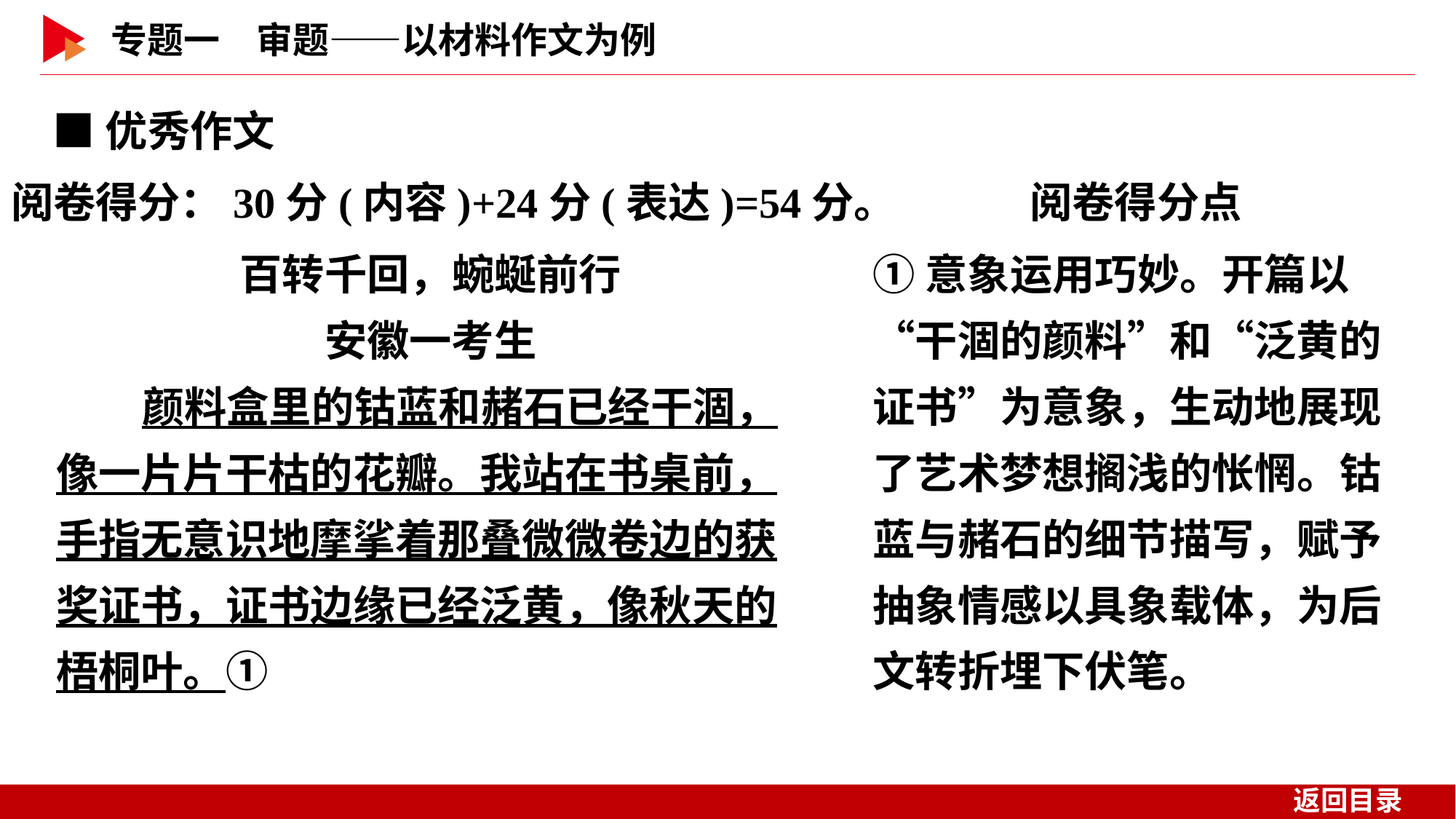

■优秀作文
阅卷得分点
阅卷得分：30分(内容)+24分(表达)=54分。
百转千回，蜿蜒前行
安徽一考生
颜料盒里的钴蓝和赭石已经干涸，像一片片干枯的花瓣。我站在书桌前，手指无意识地摩挲着那叠微微卷边的获奖证书，证书边缘已经泛黄，像秋天的梧桐叶。①
①意象运用巧妙。开篇以“干涸的颜料”和“泛黄的证书”为意象，生动地展现了艺术梦想搁浅的怅惘。钴蓝与赭石的细节描写，赋予抽象情感以具象载体，为后文转折埋下伏笔。